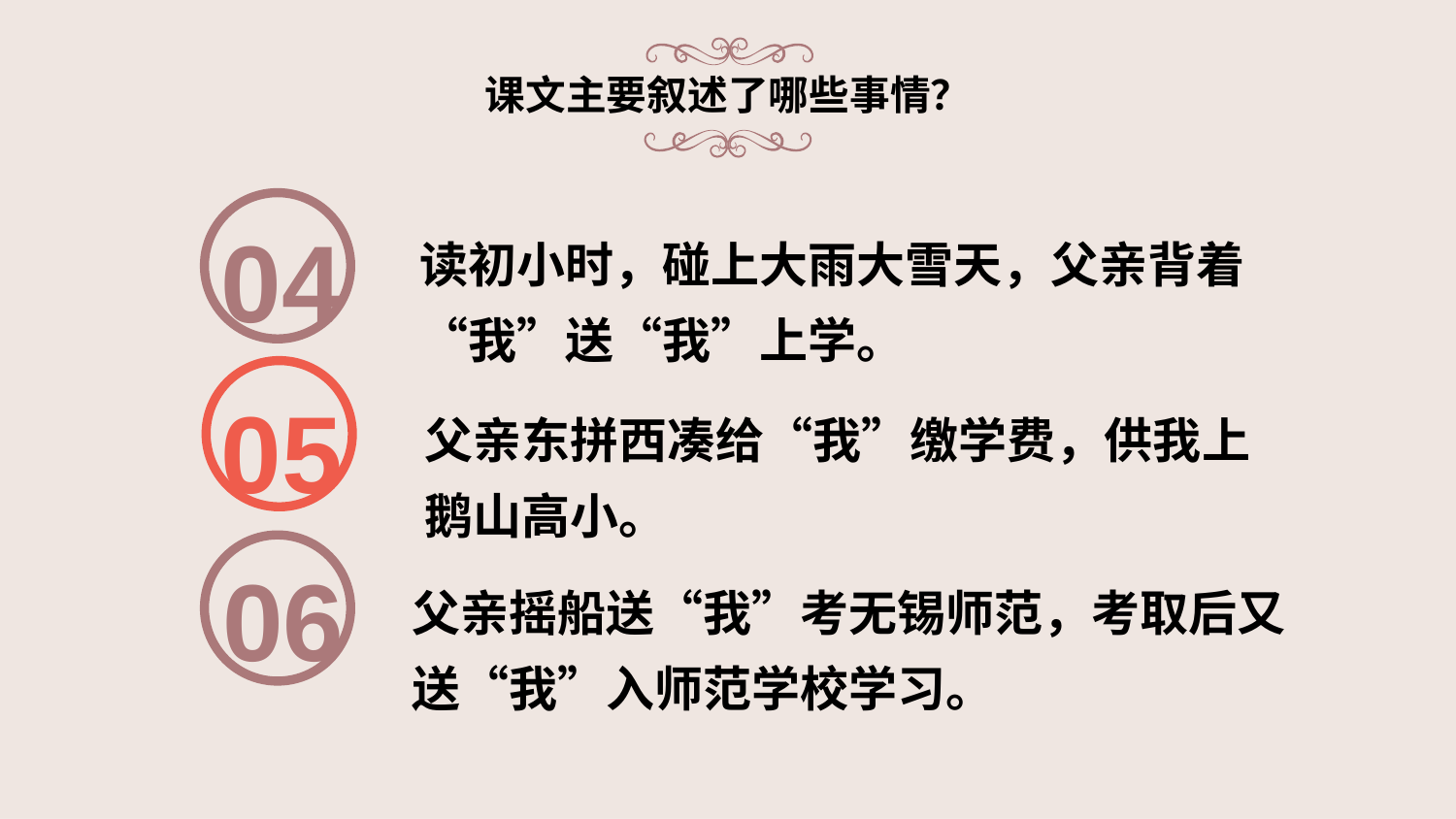

# 课文主要叙述了哪些事情？

04
读初小时，碰上大雨大雪天，父亲背着“我”送“我”上学。

05
父亲东拼西凑给“我”缴学费，供我上鹅山高小。

06
父亲摇船送“我”考无锡师范，考取后又送“我”入师范学校学习。